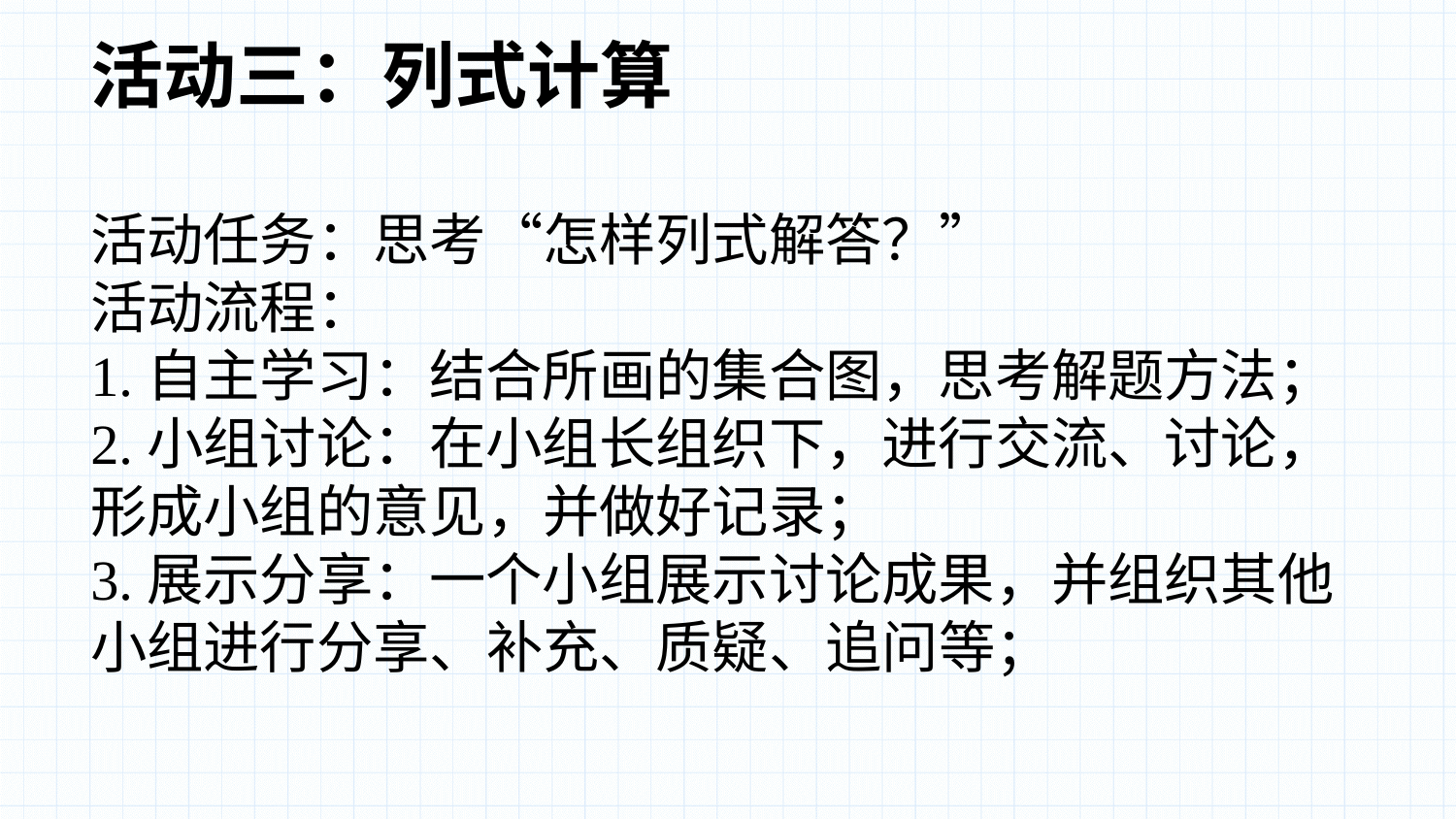

活动三：列式计算

活动任务：思考“怎样列式解答？”
活动流程：
1.自主学习：结合所画的集合图，思考解题方法；
2.小组讨论：在小组长组织下，进行交流、讨论，形成小组的意见，并做好记录；
3.展示分享：一个小组展示讨论成果，并组织其他小组进行分享、补充、质疑、追问等；